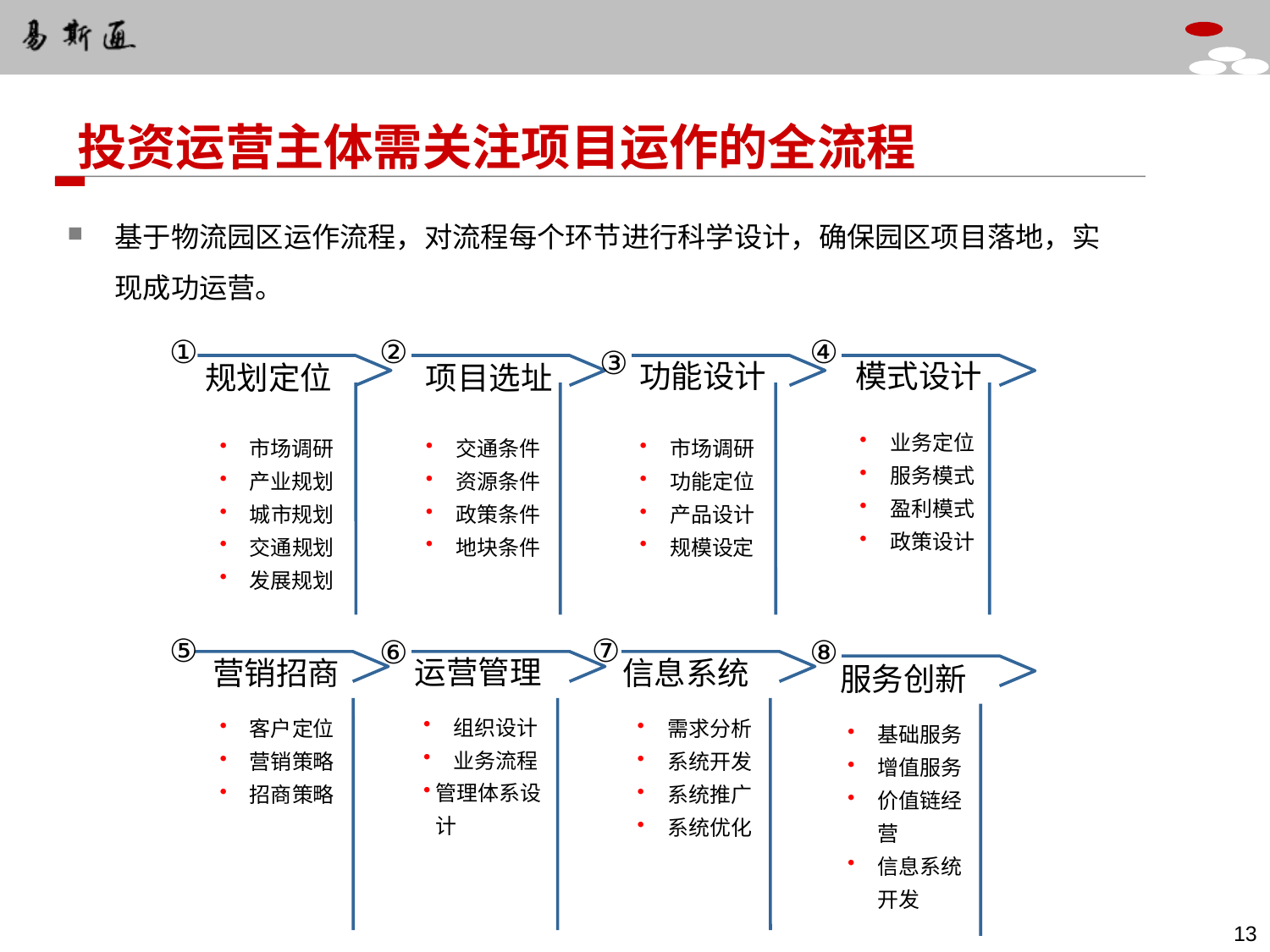

投资运营主体需关注项目运作的全流程

基于物流园区运作流程，对流程每个环节进行科学设计，确保园区项目落地，实现成功运营。
①
②
③
④

项目选址
功能设计
规划定位
模式设计

业务定位
服务模式
盈利模式
政策设计

市场调研
产业规划
城市规划
交通规划
发展规划
交通条件
资源条件
政策条件
地块条件

市场调研
功能定位
产品设计
规模设定

⑤
⑦
⑧
⑥

运营管理
营销招商
信息系统
服务创新

组织设计
业务流程
管理体系设计

客户定位
营销策略
招商策略

需求分析
系统开发
系统推广
系统优化

基础服务
增值服务
价值链经营
信息系统开发

13